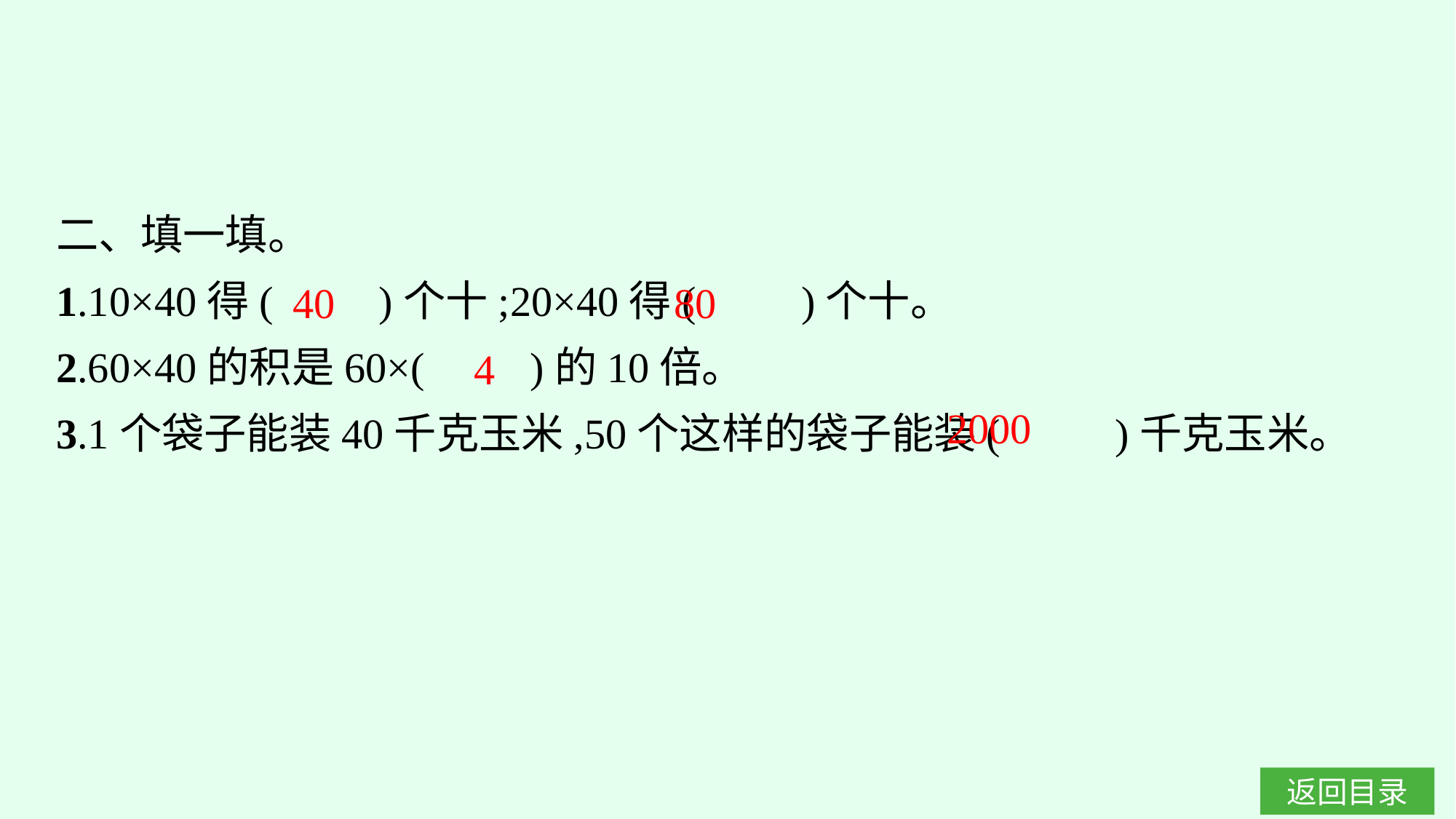

二、填一填。
1.10×40得(　　)个十;20×40得(　　)个十。
2.60×40的积是60×(　　)的10倍。
3.1个袋子能装40千克玉米,50个这样的袋子能装(　 　)千克玉米。
40
80
4
2000